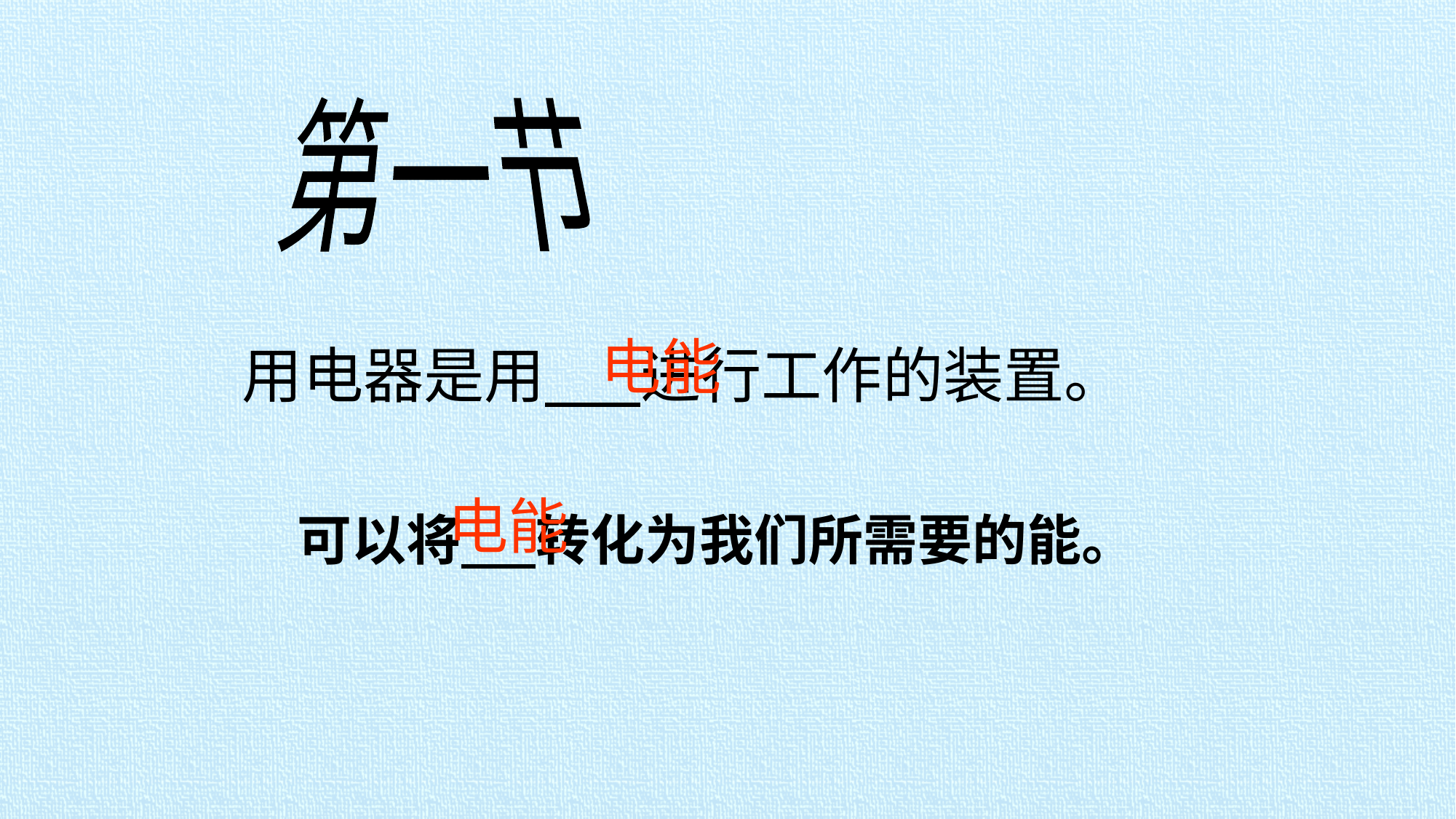

第一节
电能
 用电器是用       进行工作的装置。
电能
  可以将      转化为我们所需要的能。